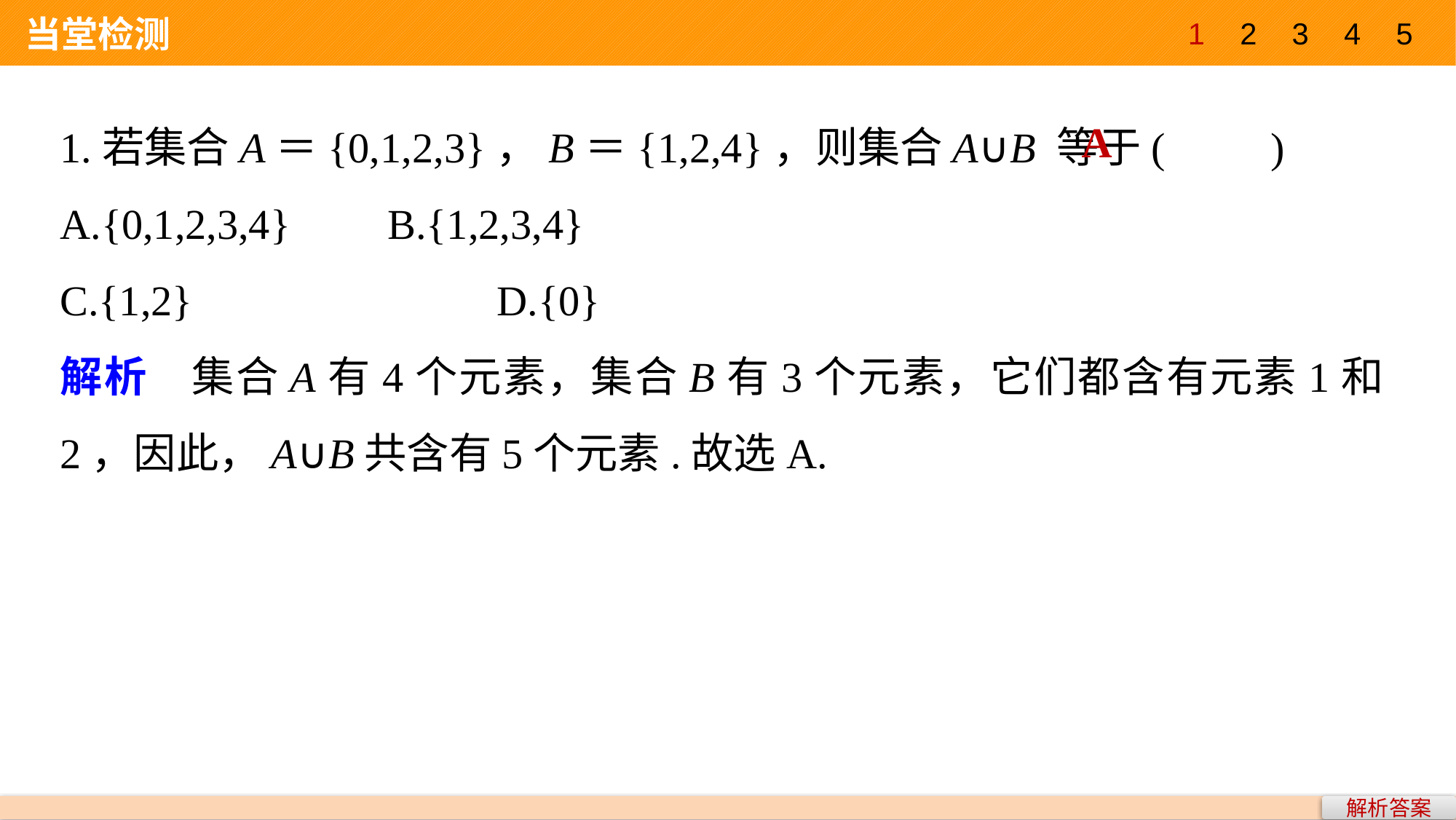

1
2
3
4
5
  当堂检测
1.若集合A＝{0,1,2,3}，B＝{1,2,4}，则集合A∪B 等于(　　)
A.{0,1,2,3,4}  	B.{1,2,3,4}
C.{1,2}  			D.{0}
解析　集合A有4个元素，集合B有3个元素，它们都含有元素1和2，因此，A∪B共含有5个元素.故选A.
A
解析答案